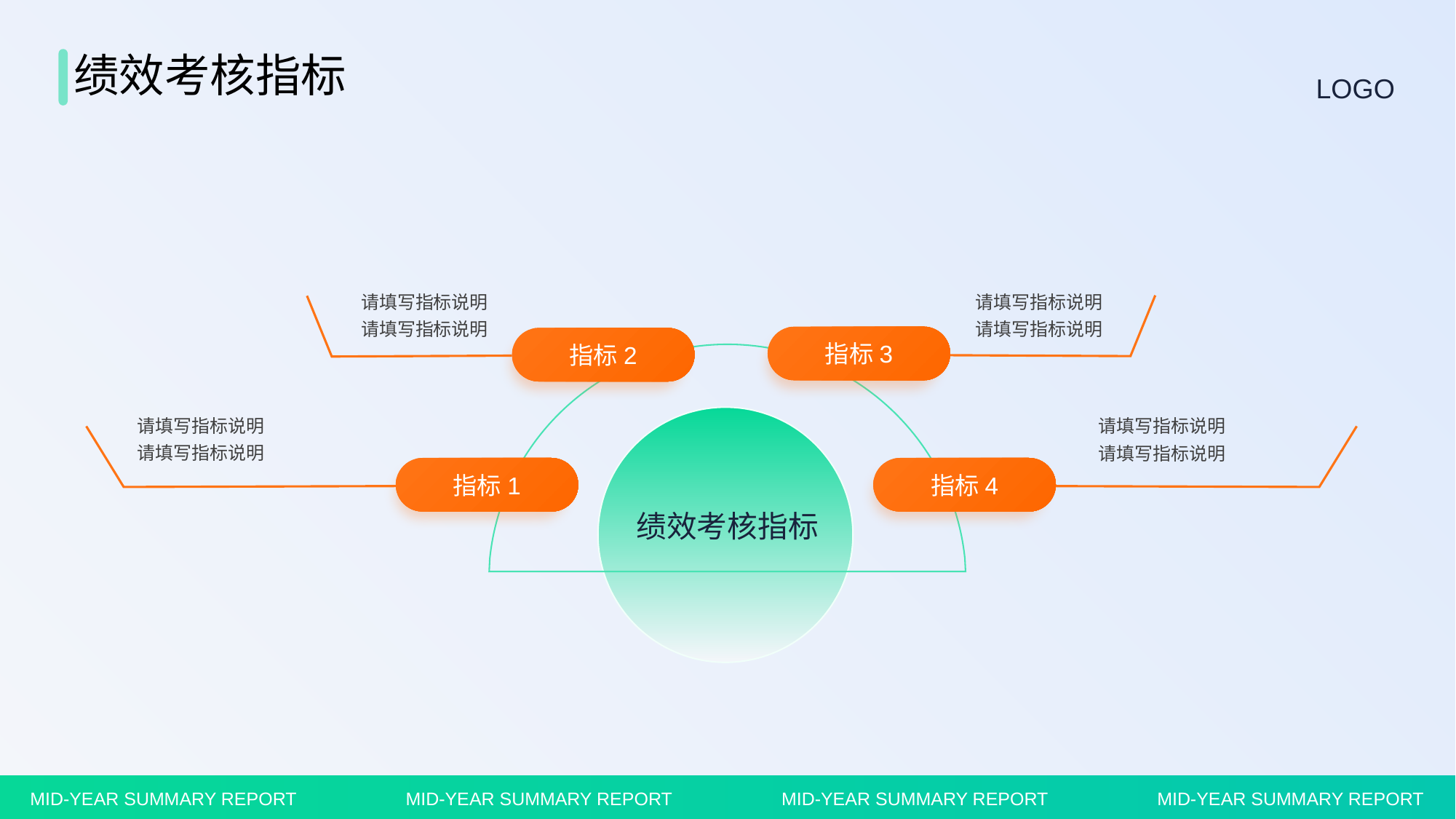

绩效考核指标
LOGO
请填写指标说明
请填写指标说明
请填写指标说明
请填写指标说明

指标3
指标2

请填写指标说明
请填写指标说明
请填写指标说明
请填写指标说明

指标1
指标4
绩效考核指标
MID-YEAR SUMMARY REPORT
MID-YEAR SUMMARY REPORT
MID-YEAR SUMMARY REPORT
MID-YEAR SUMMARY REPORT